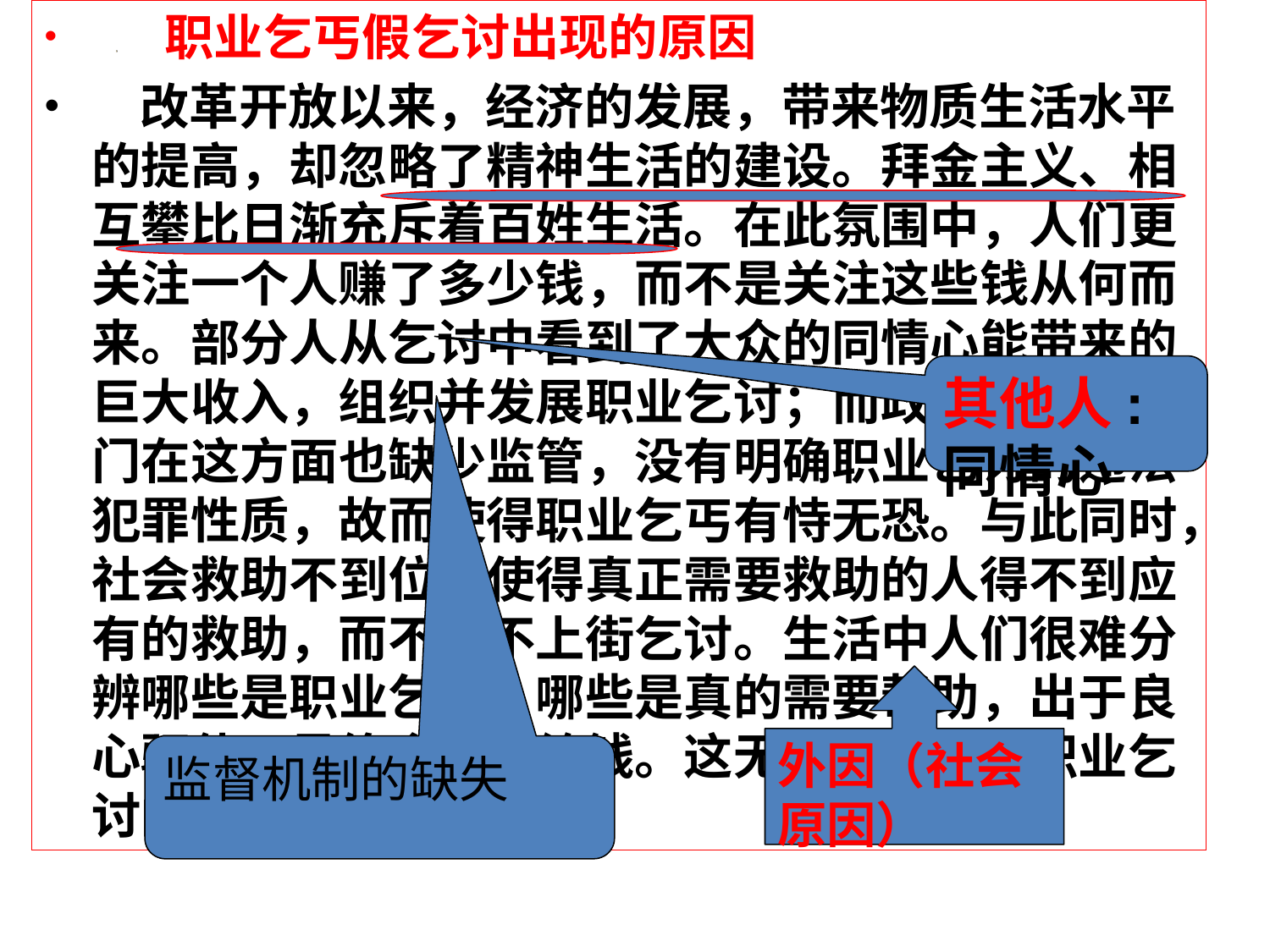

职业乞丐假乞讨出现的原因
    改革开放以来，经济的发展，带来物质生活水平的提高，却忽略了精神生活的建设。拜金主义、相互攀比日渐充斥着百姓生活。在此氛围中，人们更关注一个人赚了多少钱，而不是关注这些钱从何而来。部分人从乞讨中看到了大众的同情心能带来的巨大收入，组织并发展职业乞讨；而政府和有关部门在这方面也缺少监管，没有明确职业乞讨的违法犯罪性质，故而使得职业乞丐有恃无恐。与此同时，社会救助不到位，使得真正需要救助的人得不到应有的救助，而不得不上街乞讨。生活中人们很难分辨哪些是职业乞丐，哪些是真的需要帮助，出于良心驱使，最终会选择给钱。这无疑又促进了职业乞讨的兴盛。

其他人:同情心
外因（社会原因）
监督机制的缺失